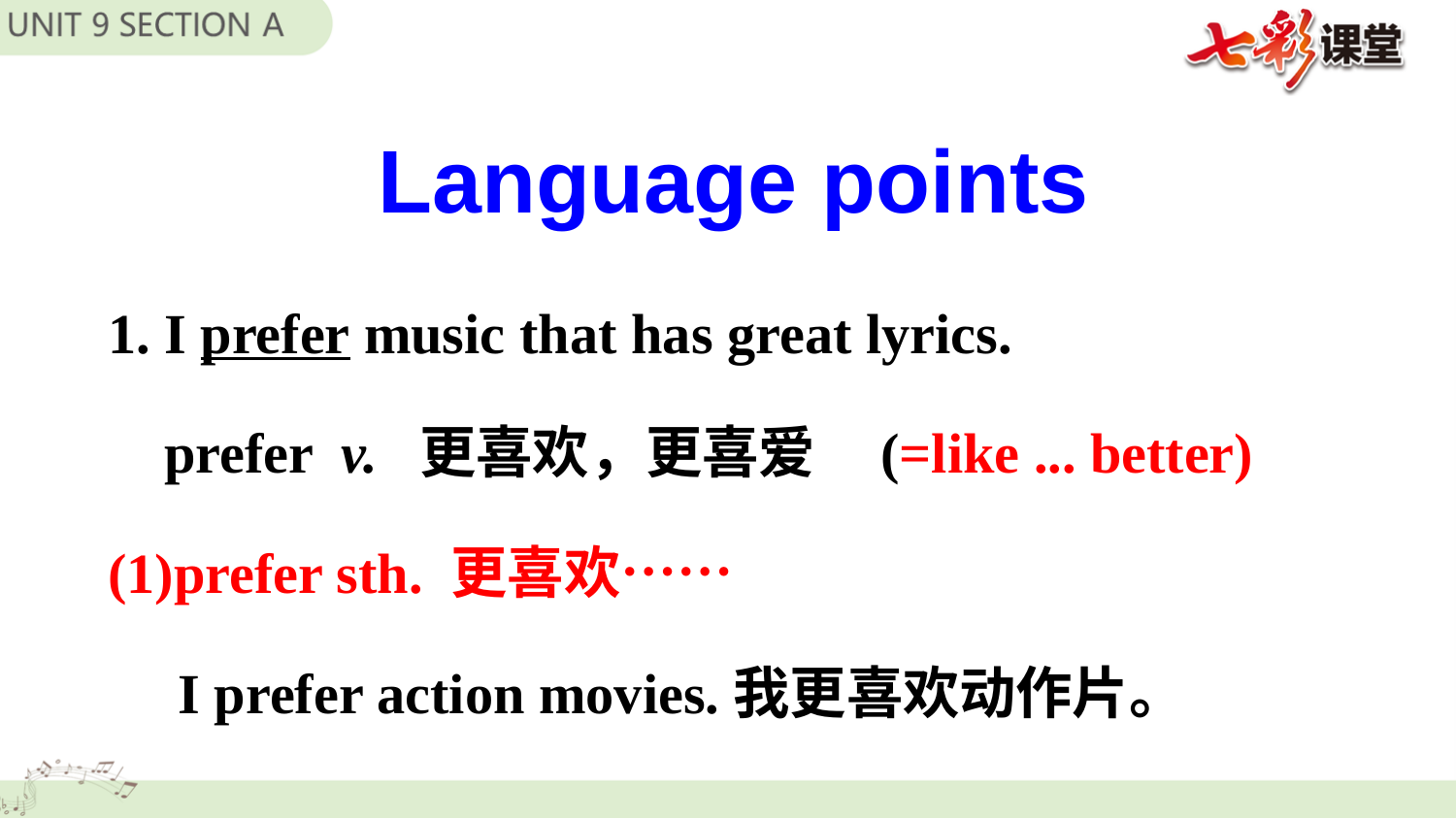

Language points
1. I prefer music that has great lyrics.
    prefer  v.  更喜欢，更喜爱    (=like ... better)
(1)prefer sth. 更喜欢……
     I prefer action movies.我更喜欢动作片。